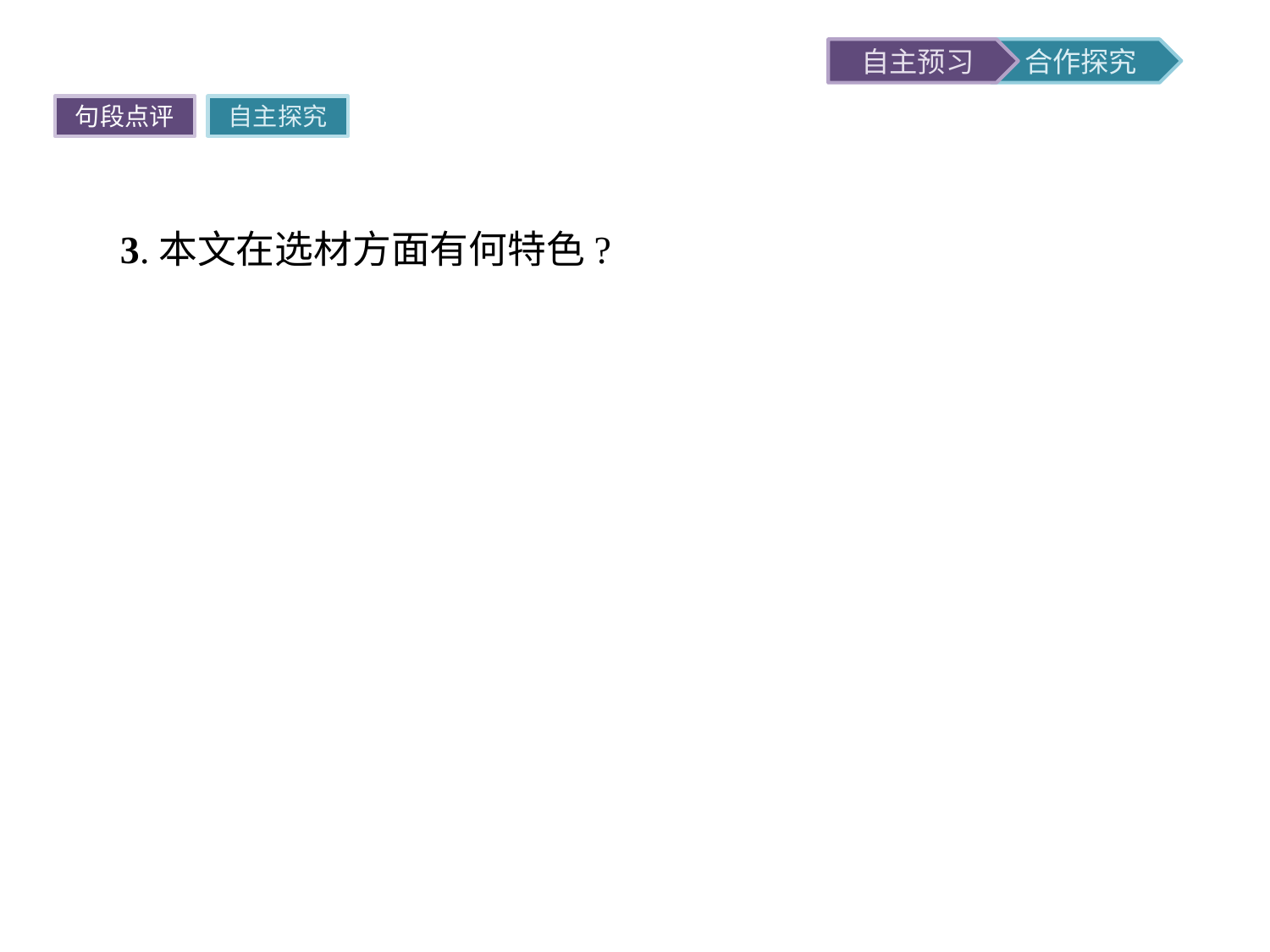

句段点评
自主探究
3.本文在选材方面有何特色?
提示荔枝是作者家乡的特产,历来为文人所吟咏。它是一种色、香、味俱佳的果品。品种繁多,营养丰富,药用价值极高,被誉为“果中皇后”“百果之王”。但是在文中却仅充士大夫文人的口腹,不能尽其所用。显然,作者找到了荔枝与仁人志士的契合点,为荔枝鸣不平即为遭受不公正待遇之人叫屈,也是对当时社会不能做到“人尽其才”“物尽其用”的大胆质疑。所以,表面写荔枝,实际写人才;表面不温不火,实则怒火中烧。就张九龄本人而言,因受李林甫等人的排挤而遭贬,对文中荔枝的命运体会是最深的,因而选择用荔枝来表情达意。